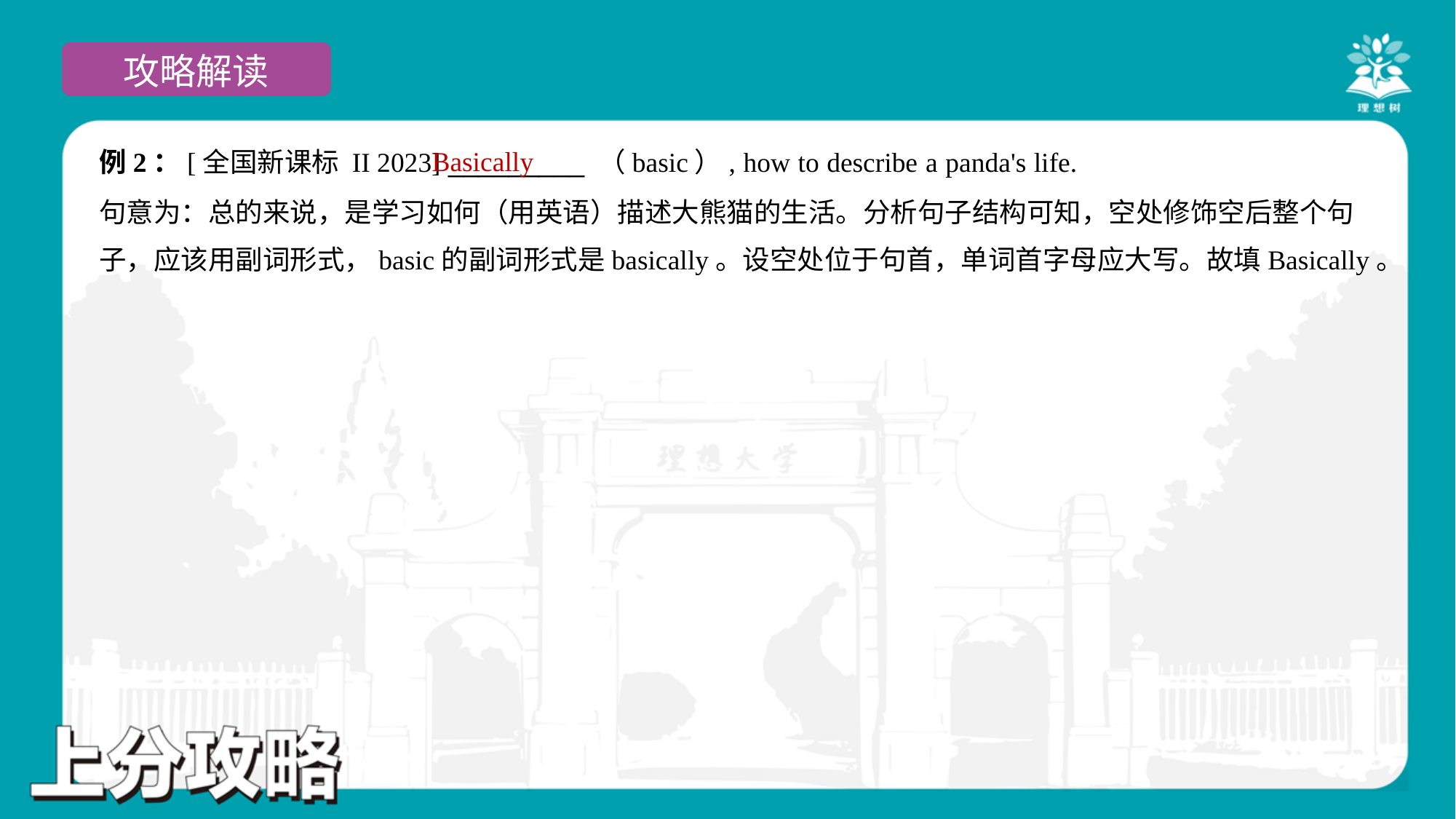

Basically
例2：[全国新课标 II 2023] _________ （basic）, how to describe a panda's life.
句意为：总的来说，是学习如何（用英语）描述大熊猫的生活。分析句子结构可知，空处修饰空后整个句
子，应该用副词形式，basic的副词形式是basically。设空处位于句首，单词首字母应大写。故填Basically。